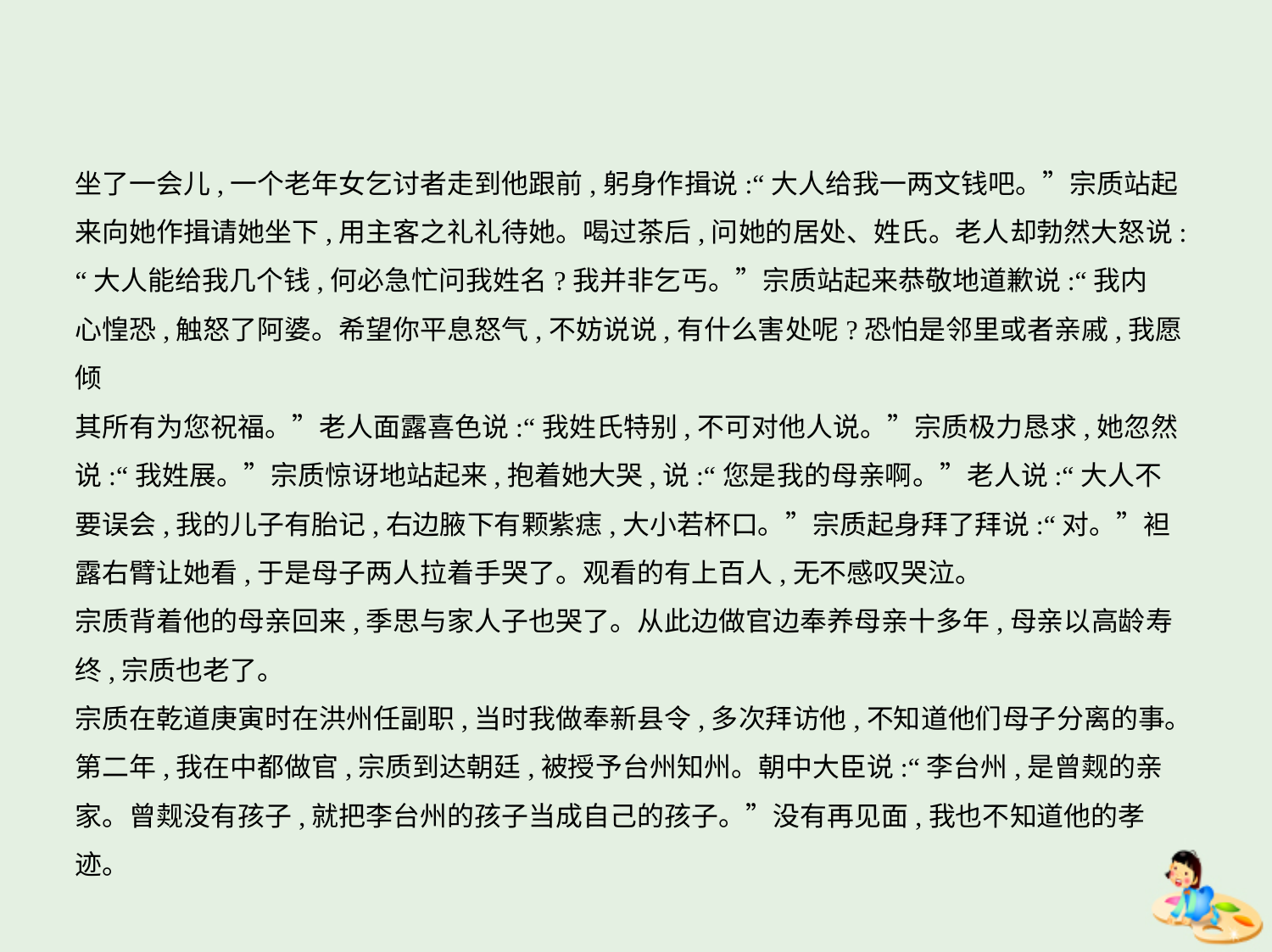

坐了一会儿,一个老年女乞讨者走到他跟前,躬身作揖说:“大人给我一两文钱吧。”宗质站起
来向她作揖请她坐下,用主客之礼礼待她。喝过茶后,问她的居处、姓氏。老人却勃然大怒说:
“大人能给我几个钱,何必急忙问我姓名?我并非乞丐。”宗质站起来恭敬地道歉说:“我内
心惶恐,触怒了阿婆。希望你平息怒气,不妨说说,有什么害处呢?恐怕是邻里或者亲戚,我愿倾
其所有为您祝福。”老人面露喜色说:“我姓氏特别,不可对他人说。”宗质极力恳求,她忽然
说:“我姓展。”宗质惊讶地站起来,抱着她大哭,说:“您是我的母亲啊。”老人说:“大人不
要误会,我的儿子有胎记,右边腋下有颗紫痣,大小若杯口。”宗质起身拜了拜说:“对。”袒
露右臂让她看,于是母子两人拉着手哭了。观看的有上百人,无不感叹哭泣。
宗质背着他的母亲回来,季思与家人子也哭了。从此边做官边奉养母亲十多年,母亲以高龄寿
终,宗质也老了。
宗质在乾道庚寅时在洪州任副职,当时我做奉新县令,多次拜访他,不知道他们母子分离的事。
第二年,我在中都做官,宗质到达朝廷,被授予台州知州。朝中大臣说:“李台州,是曾觌的亲
家。曾觌没有孩子,就把李台州的孩子当成自己的孩子。”没有再见面,我也不知道他的孝
迹。